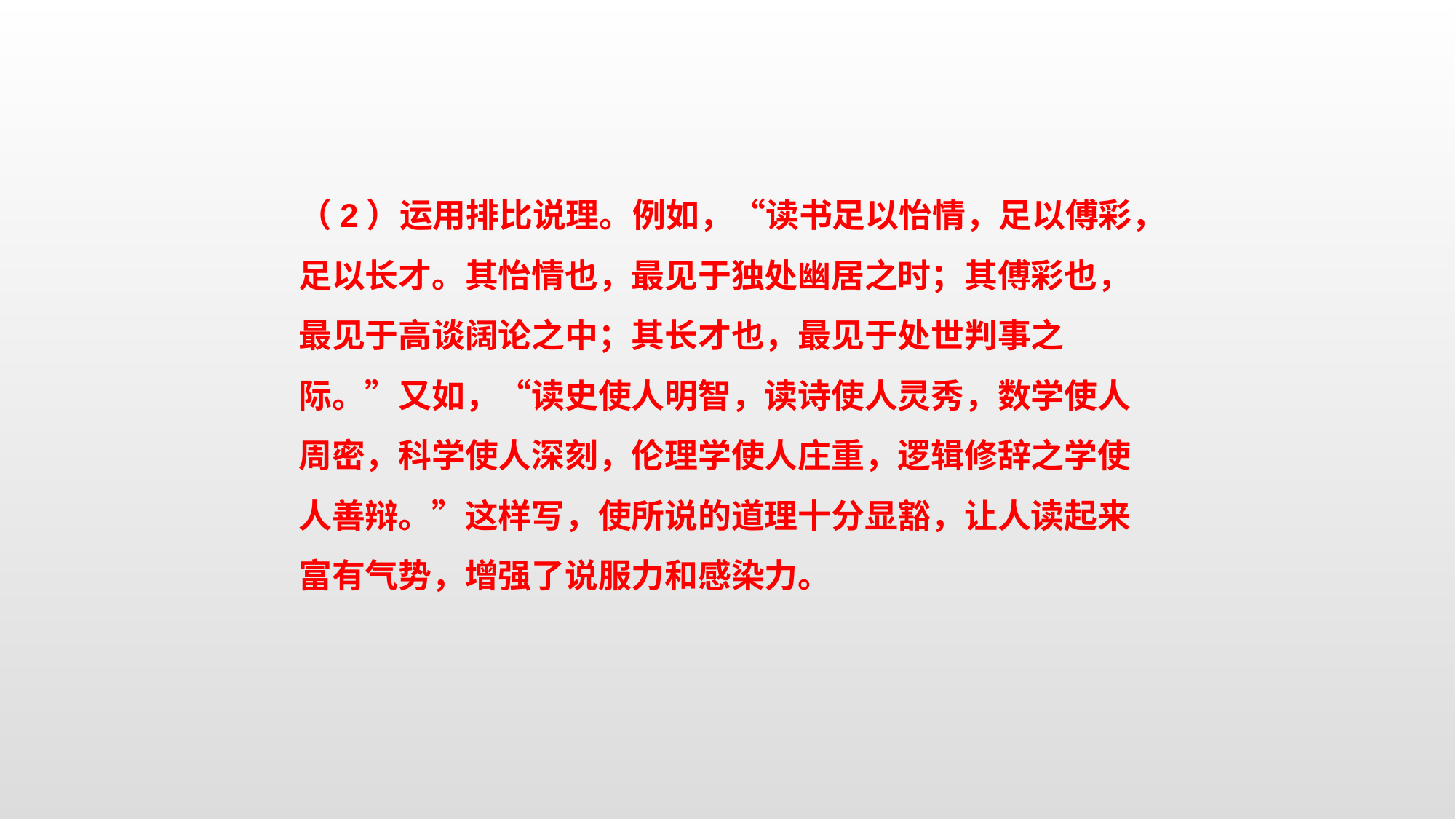

（2）运用排比说理。例如，“读书足以怡情，足以傅彩，足以长才。其怡情也，最见于独处幽居之时；其傅彩也，最见于高谈阔论之中；其长才也，最见于处世判事之际。”又如，“读史使人明智，读诗使人灵秀，数学使人周密，科学使人深刻，伦理学使人庄重，逻辑修辞之学使人善辩。”这样写，使所说的道理十分显豁，让人读起来富有气势，增强了说服力和感染力。